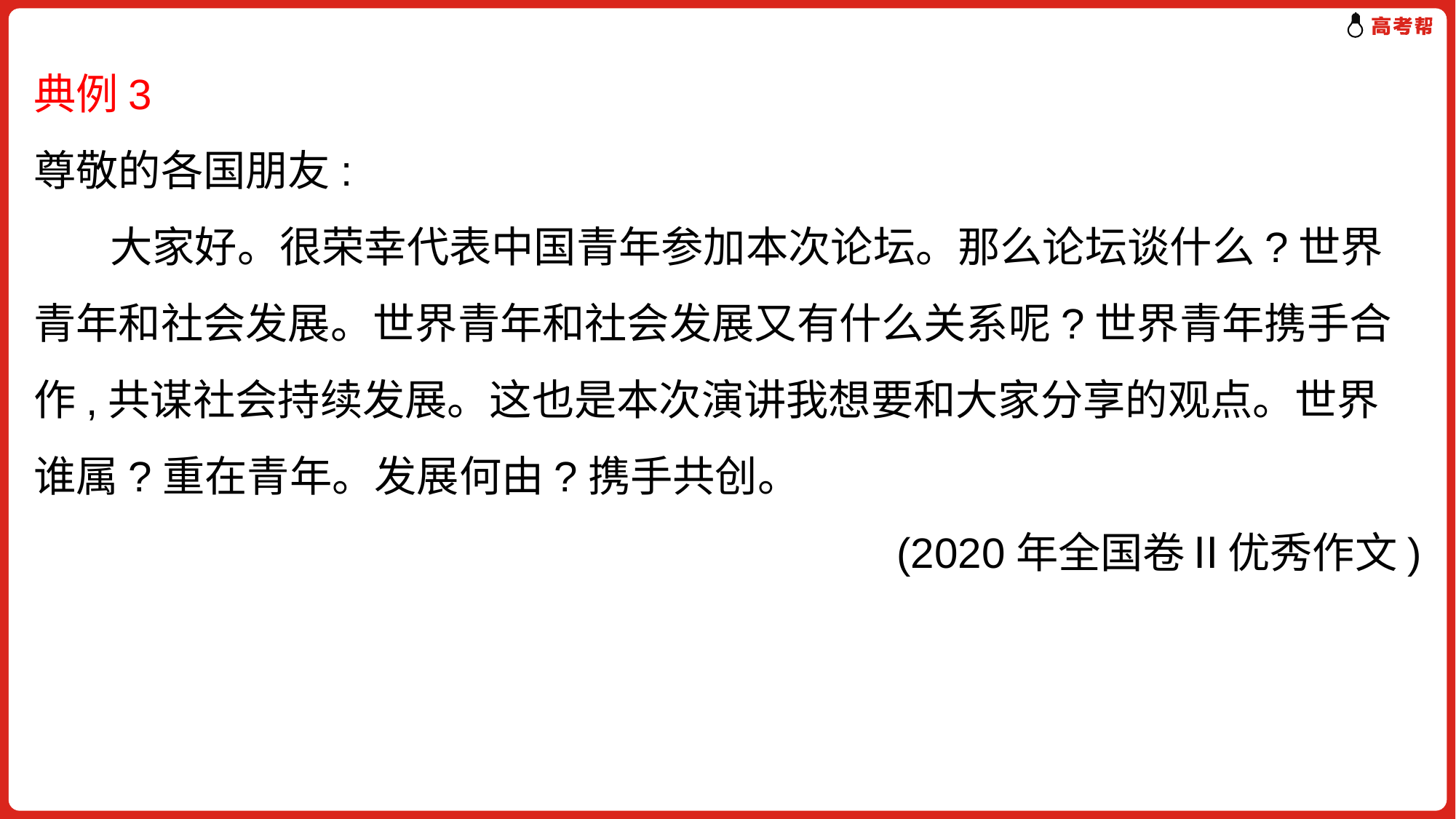

典例3
尊敬的各国朋友:
       大家好。很荣幸代表中国青年参加本次论坛。那么论坛谈什么?世界青年和社会发展。世界青年和社会发展又有什么关系呢?世界青年携手合作,共谋社会持续发展。这也是本次演讲我想要和大家分享的观点。世界谁属?重在青年。发展何由?携手共创。
 (2020年全国卷Ⅱ优秀作文)